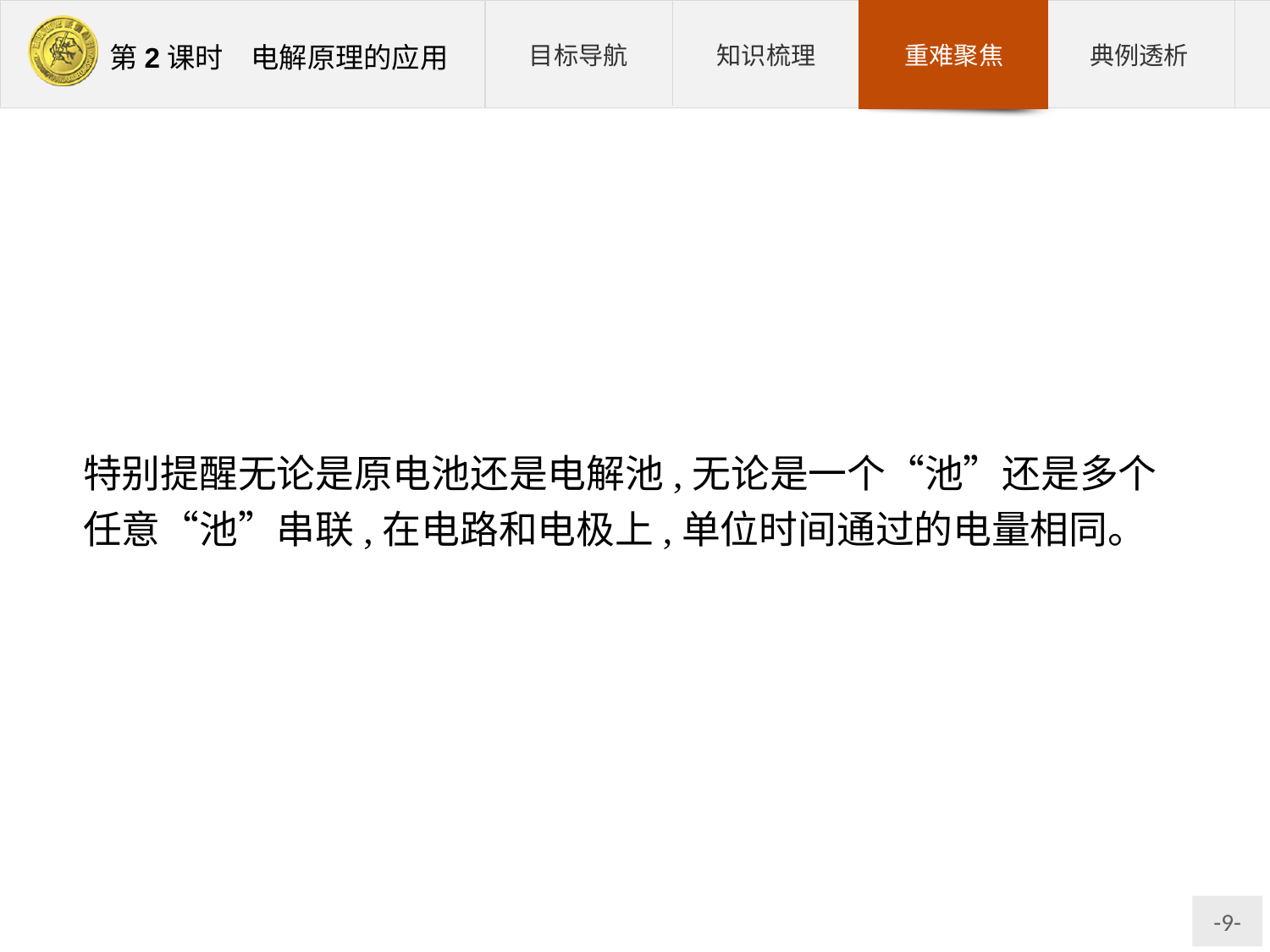

特别提醒无论是原电池还是电解池,无论是一个“池”还是多个任意“池”串联,在电路和电极上,单位时间通过的电量相同。